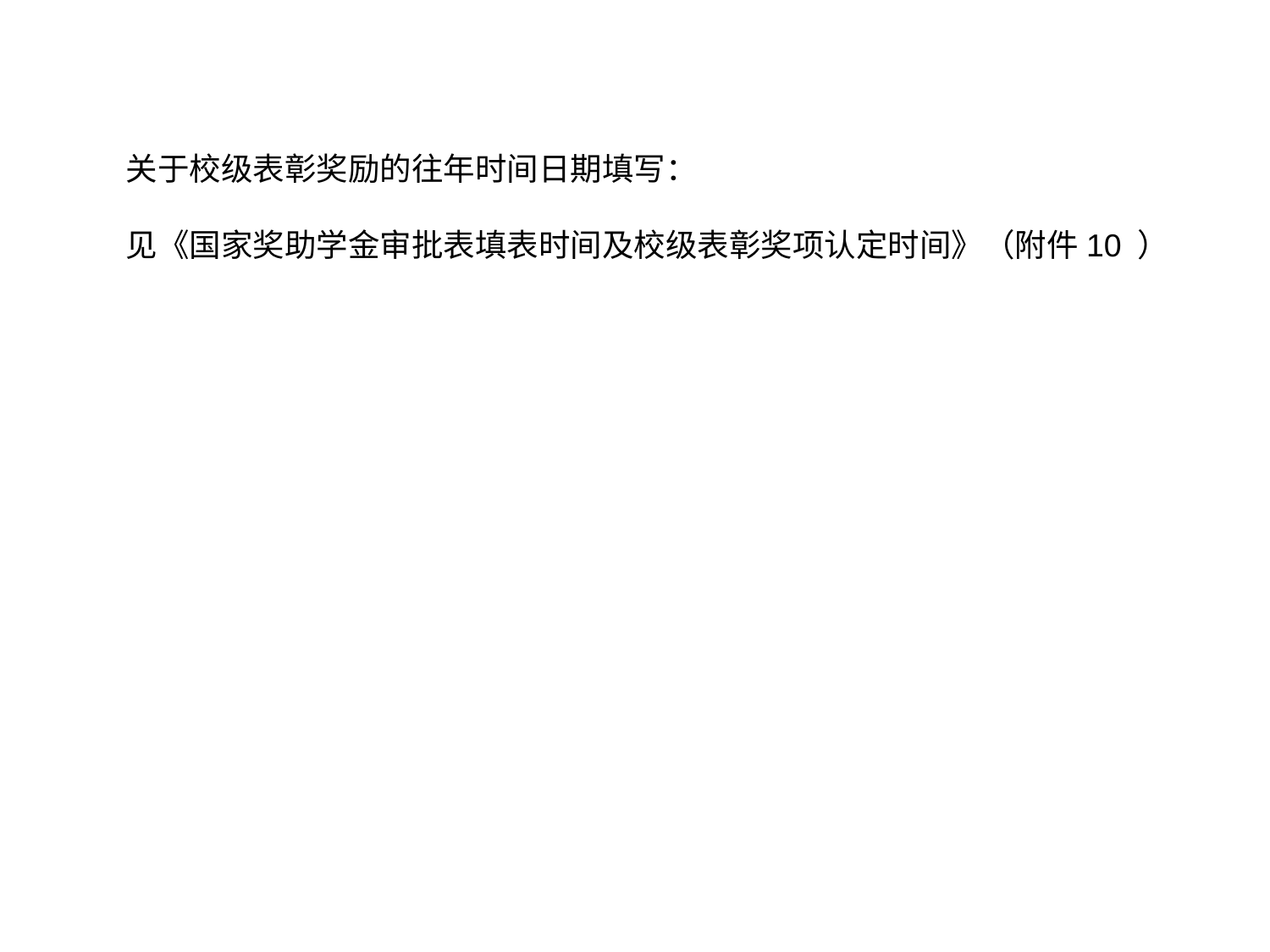

关于校级表彰奖励的往年时间日期填写：

见《国家奖助学金审批表填表时间及校级表彰奖项认定时间》（附件10 ）